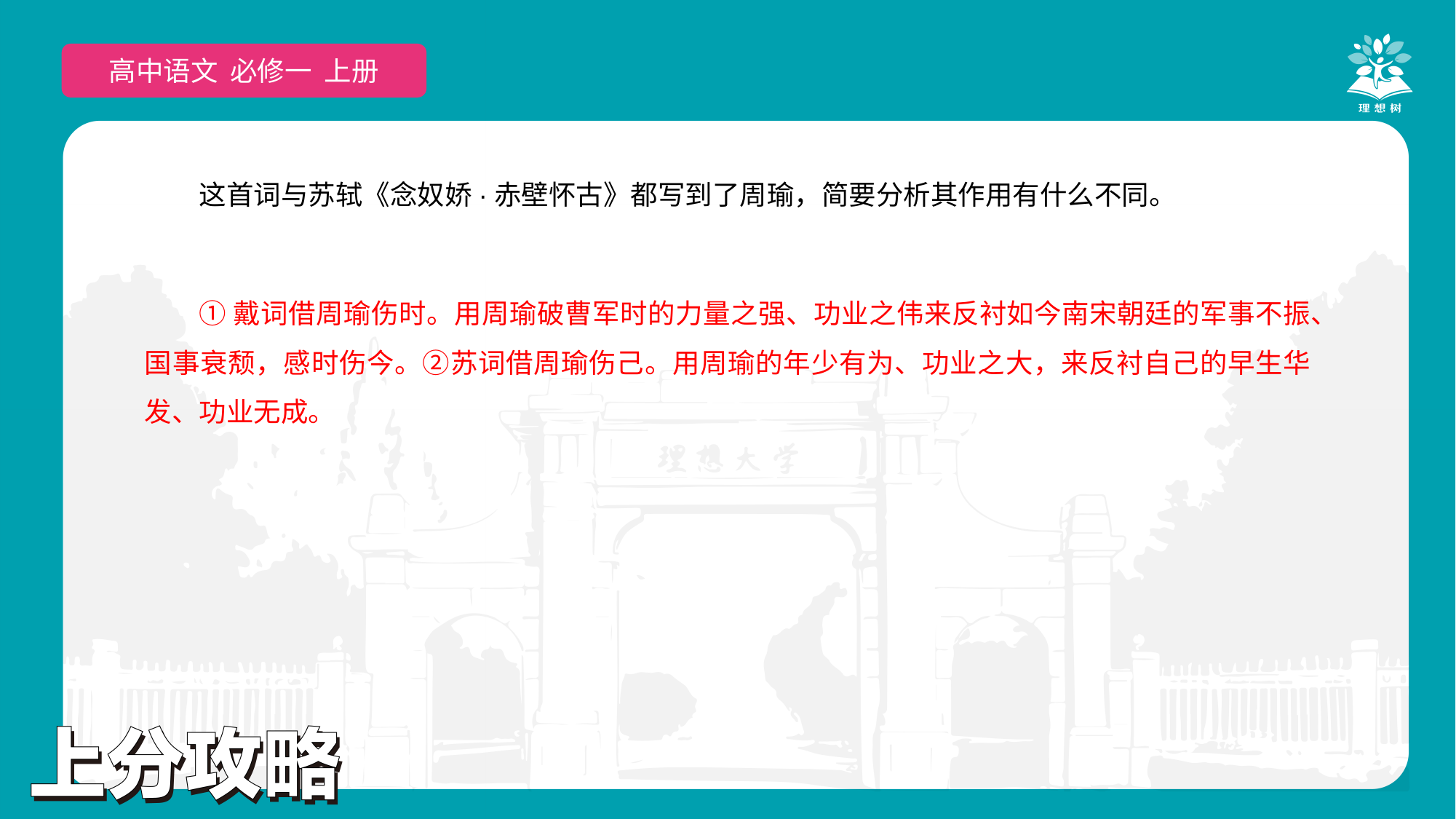

高中语文  必修一  上册
这首词与苏轼《念奴娇·赤壁怀古》都写到了周瑜，简要分析其作用有什么不同。
①戴词借周瑜伤时。用周瑜破曹军时的力量之强、功业之伟来反衬如今南宋朝廷的军事不振、国事衰颓，感时伤今。②苏词借周瑜伤己。用周瑜的年少有为、功业之大，来反衬自己的早生华发、功业无成。